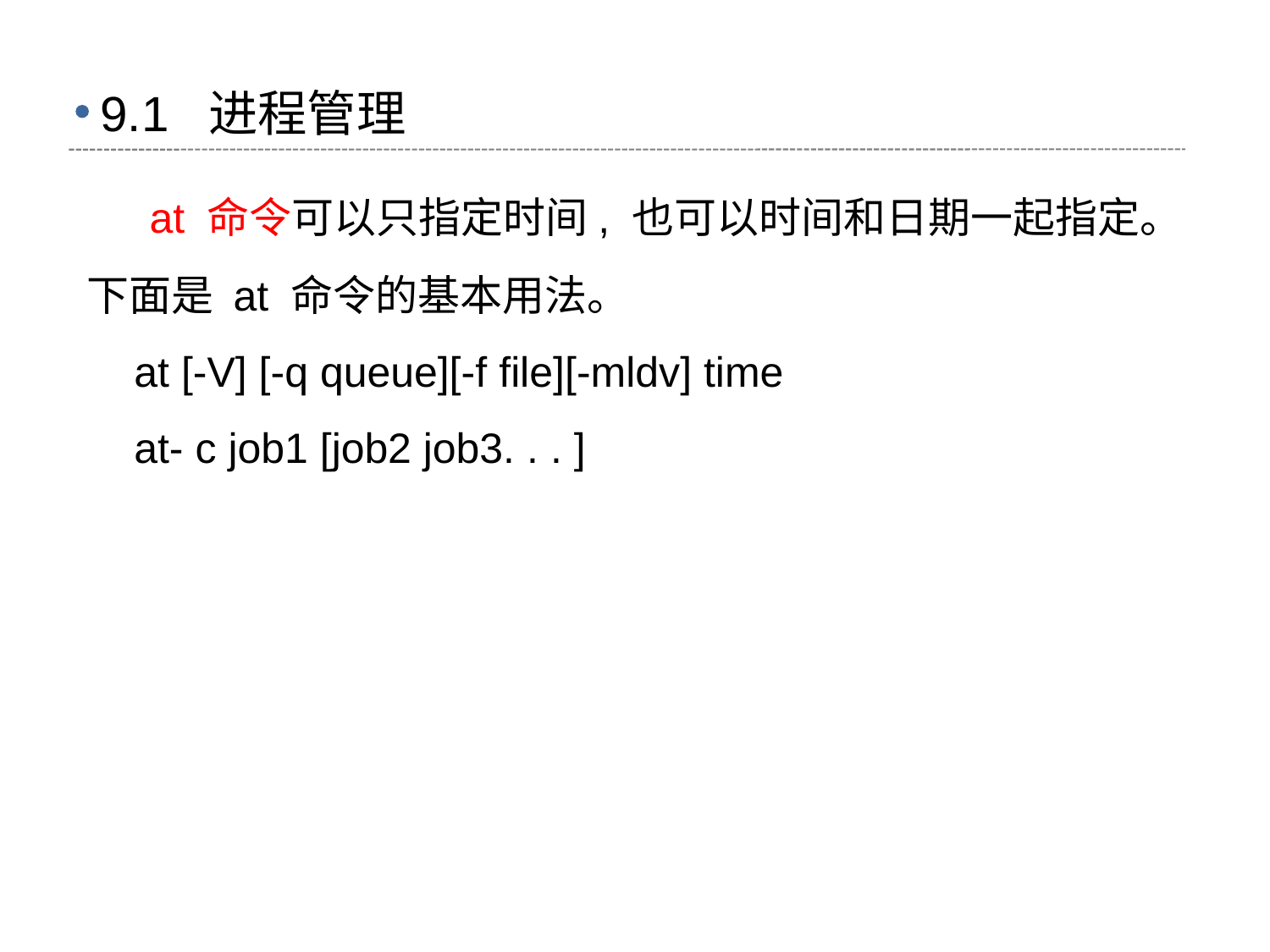

# 9.1  进程管理
     at 命令可以只指定时间, 也可以时间和日期一起指定。 下面是 at 命令的基本用法。
    at [-V] [-q queue][-f file][-mldv] time
    at- c job1 [job2 job3. . . ]